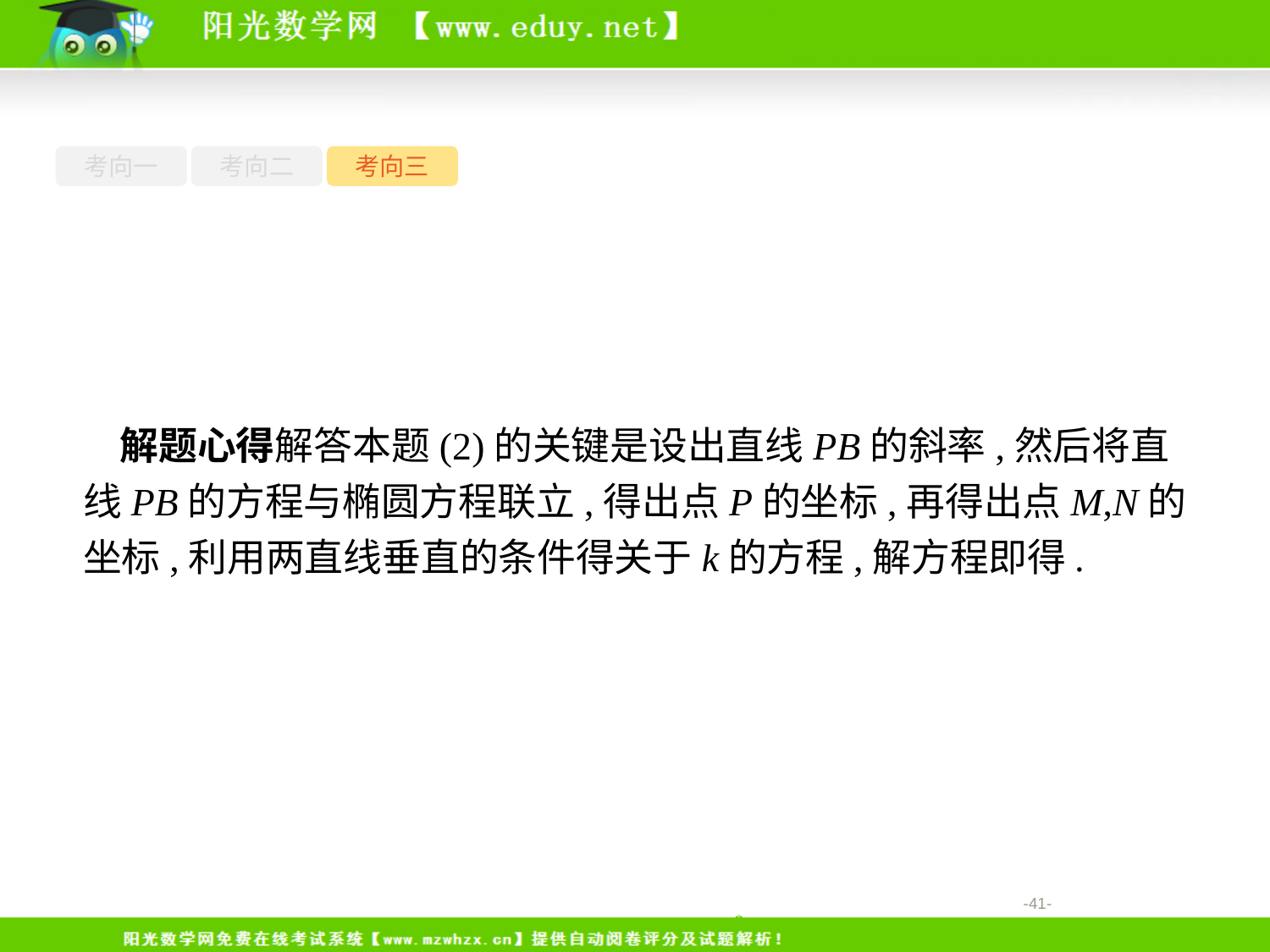

考向一
考向二
考向三
解题心得解答本题(2)的关键是设出直线PB的斜率,然后将直线PB的方程与椭圆方程联立,得出点P的坐标,再得出点M,N的坐标,利用两直线垂直的条件得关于k的方程,解方程即得.
-41-